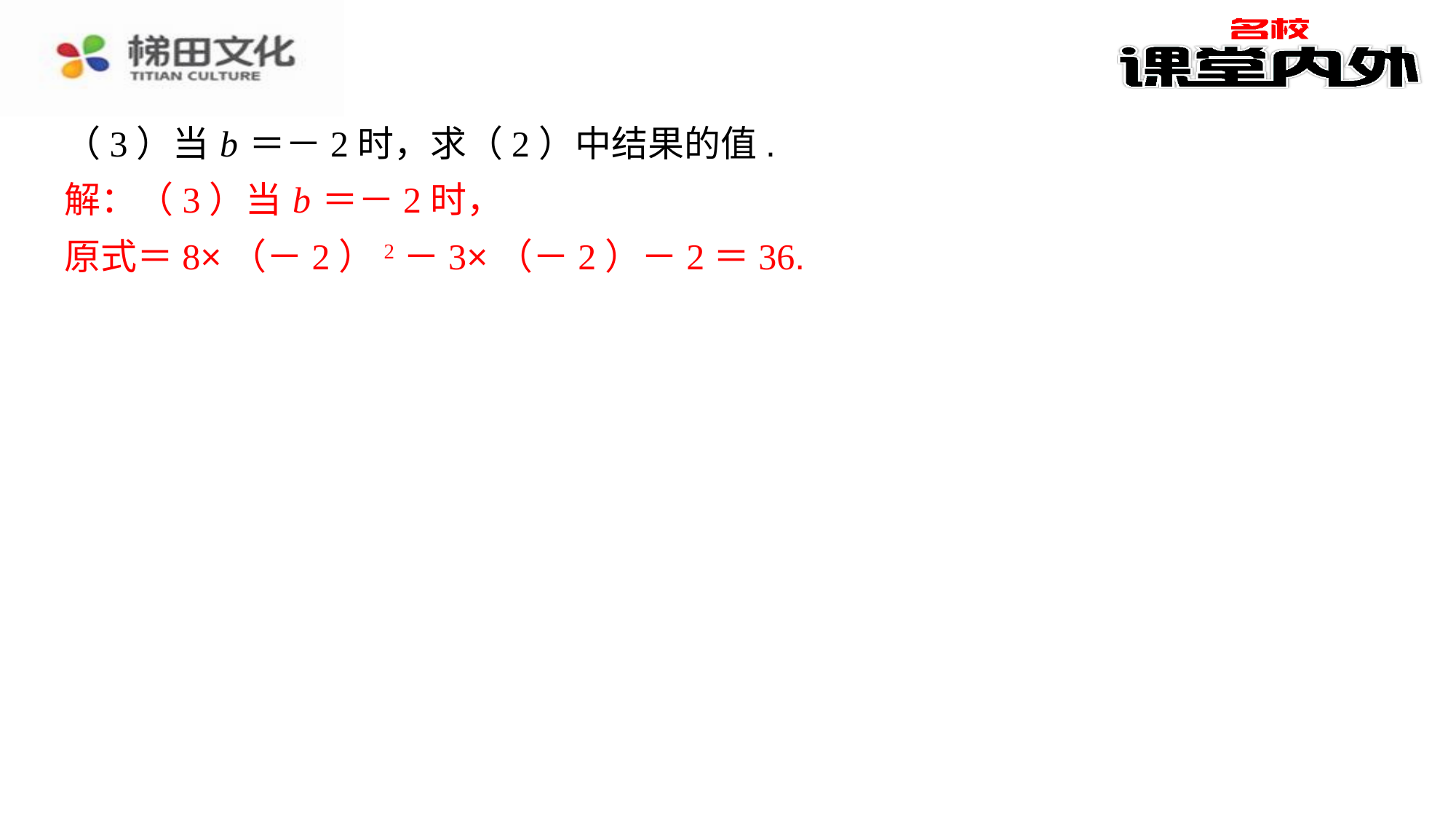

（3）当 b ＝－2时，求（2）中结果的值.
解：（3）当 b ＝－2时，
原式＝8×（－2）2－3×（－2）－2＝36.
解：（3）当 b ＝－2时，
原式＝8×（－2）2－3×（－2）－2＝36.